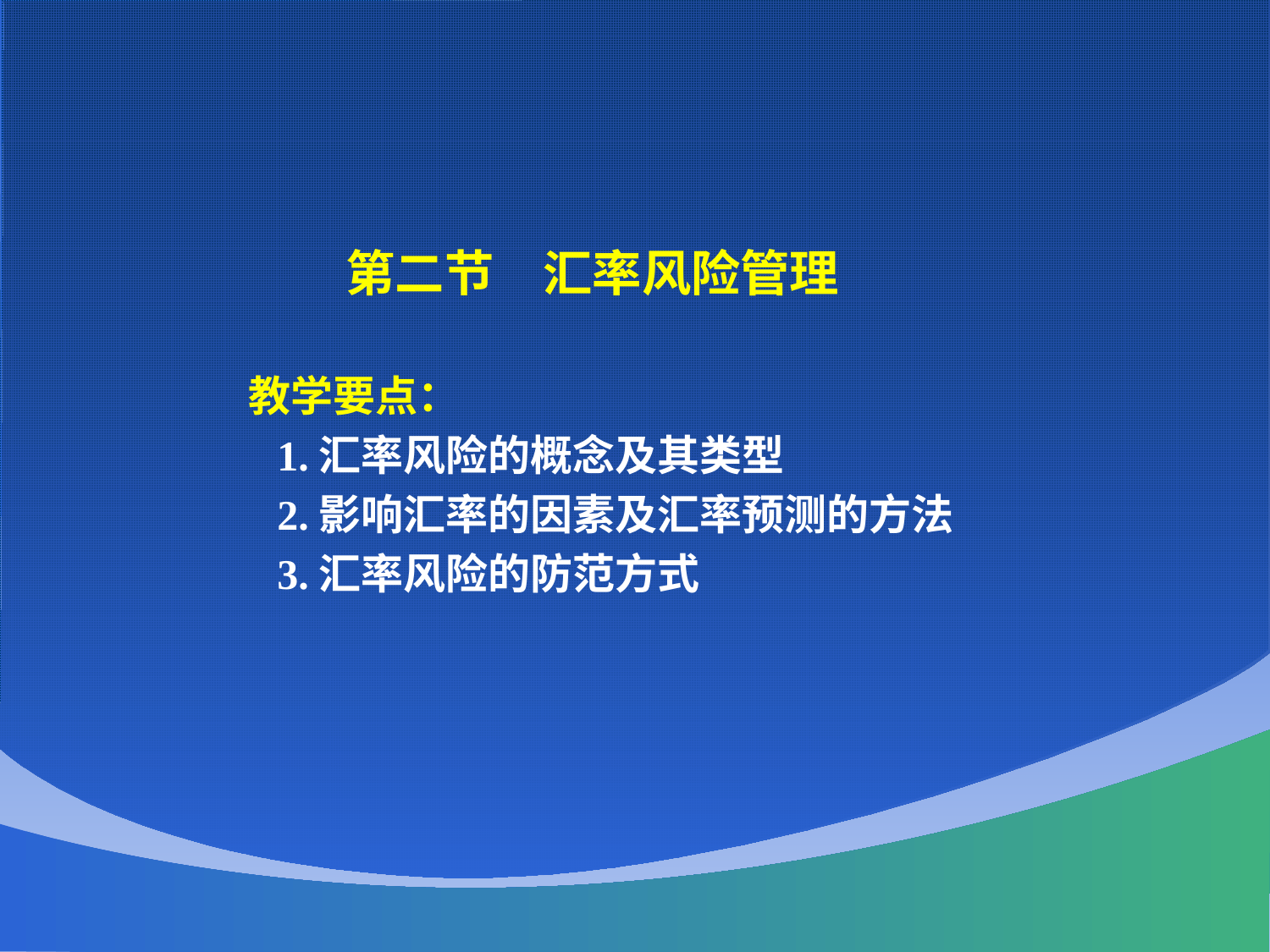

第二节　汇率风险管理

                 教学要点：
                   1.汇率风险的概念及其类型
                   2.影响汇率的因素及汇率预测的方法
                   3.汇率风险的防范方式